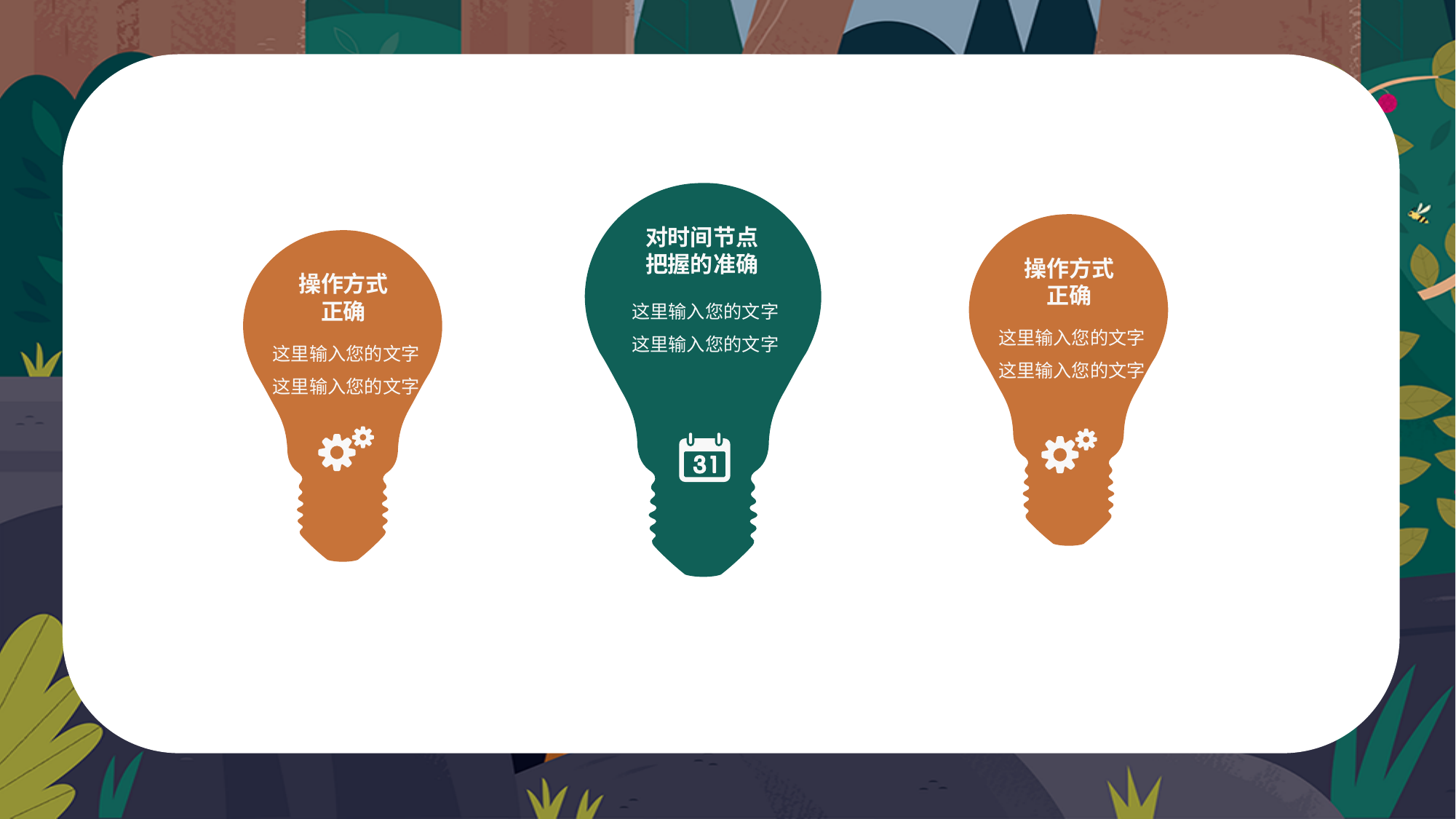

对时间节点
把握的准确

操作方式
正确
操作方式
正确
这里输入您的文字这里输入您的文字
这里输入您的文字这里输入您的文字
这里输入您的文字这里输入您的文字